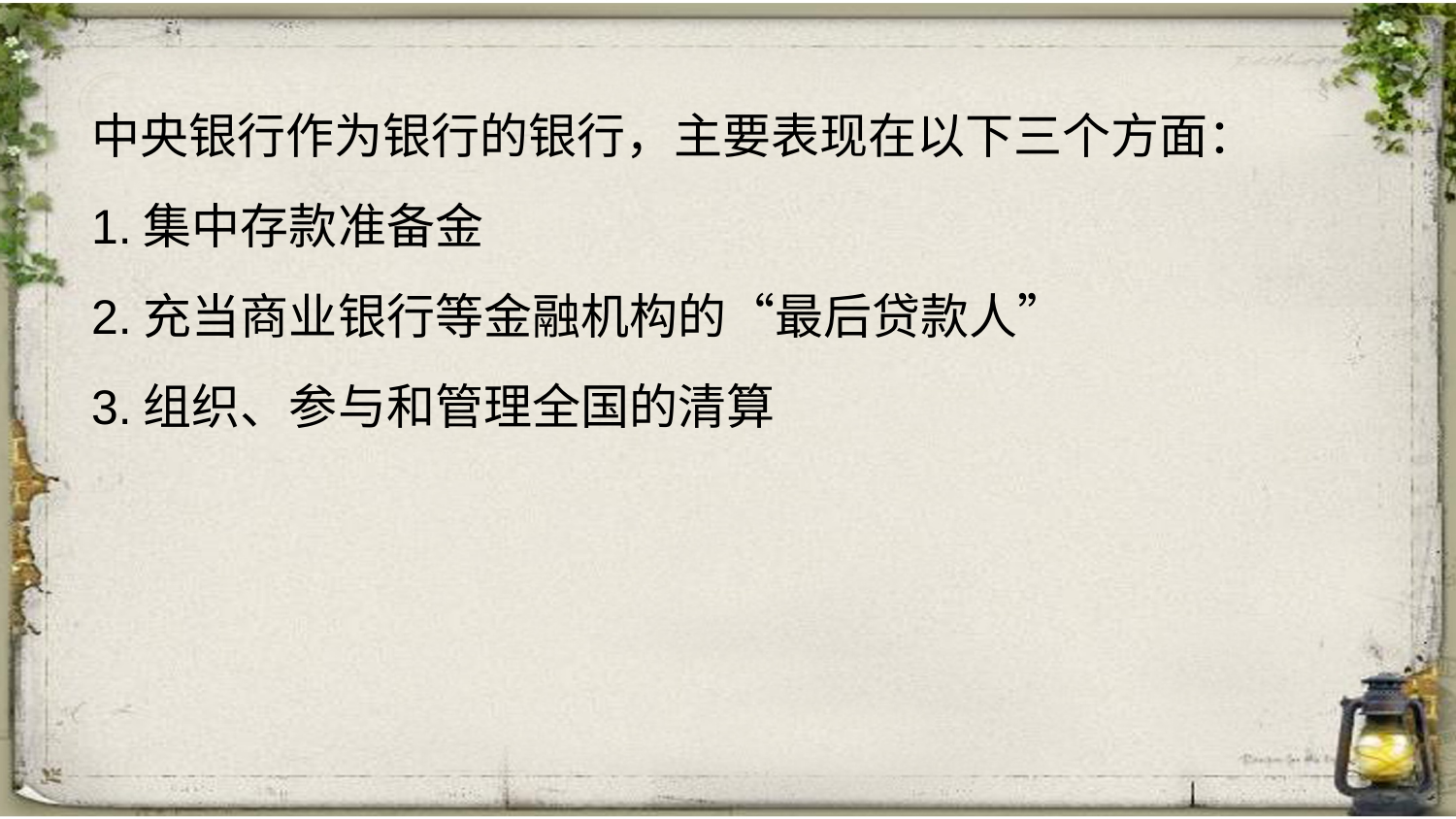

中央银行作为银行的银行，主要表现在以下三个方面：
1.集中存款准备金
2.充当商业银行等金融机构的“最后贷款人”
3.组织、参与和管理全国的清算